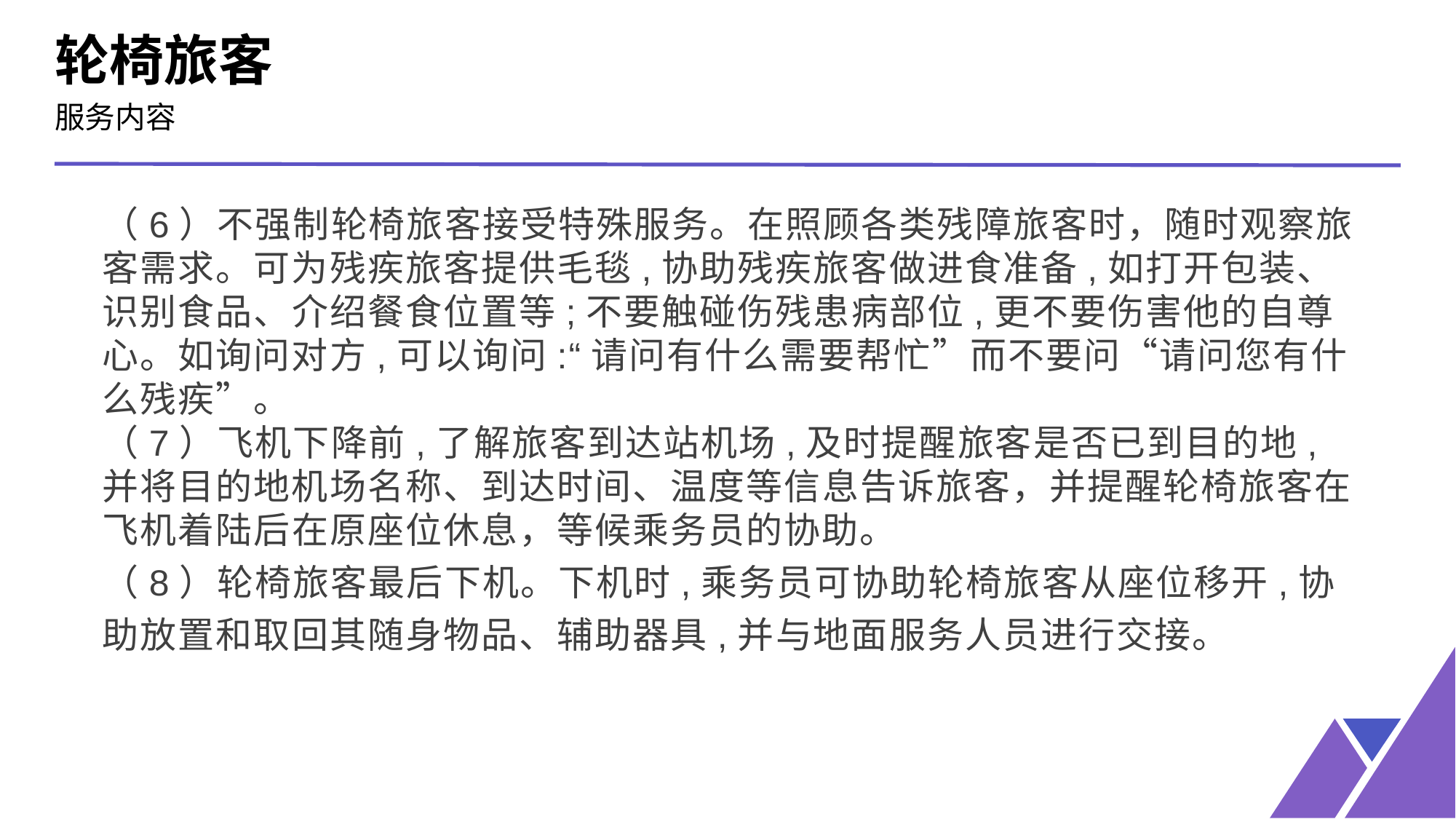

轮椅旅客
服务内容
（6）不强制轮椅旅客接受特殊服务。在照顾各类残障旅客时，随时观察旅客需求。可为残疾旅客提供毛毯,协助残疾旅客做进食准备,如打开包装、识别食品、介绍餐食位置等;不要触碰伤残患病部位,更不要伤害他的自尊心。如询问对方,可以询问:“请问有什么需要帮忙”而不要问“请问您有什么残疾”。
（7）飞机下降前,了解旅客到达站机场,及时提醒旅客是否已到目的地,并将目的地机场名称、到达时间、温度等信息告诉旅客，并提醒轮椅旅客在飞机着陆后在原座位休息，等候乘务员的协助。
（8）轮椅旅客最后下机。下机时,乘务员可协助轮椅旅客从座位移开,协助放置和取回其随身物品、辅助器具,并与地面服务人员进行交接。